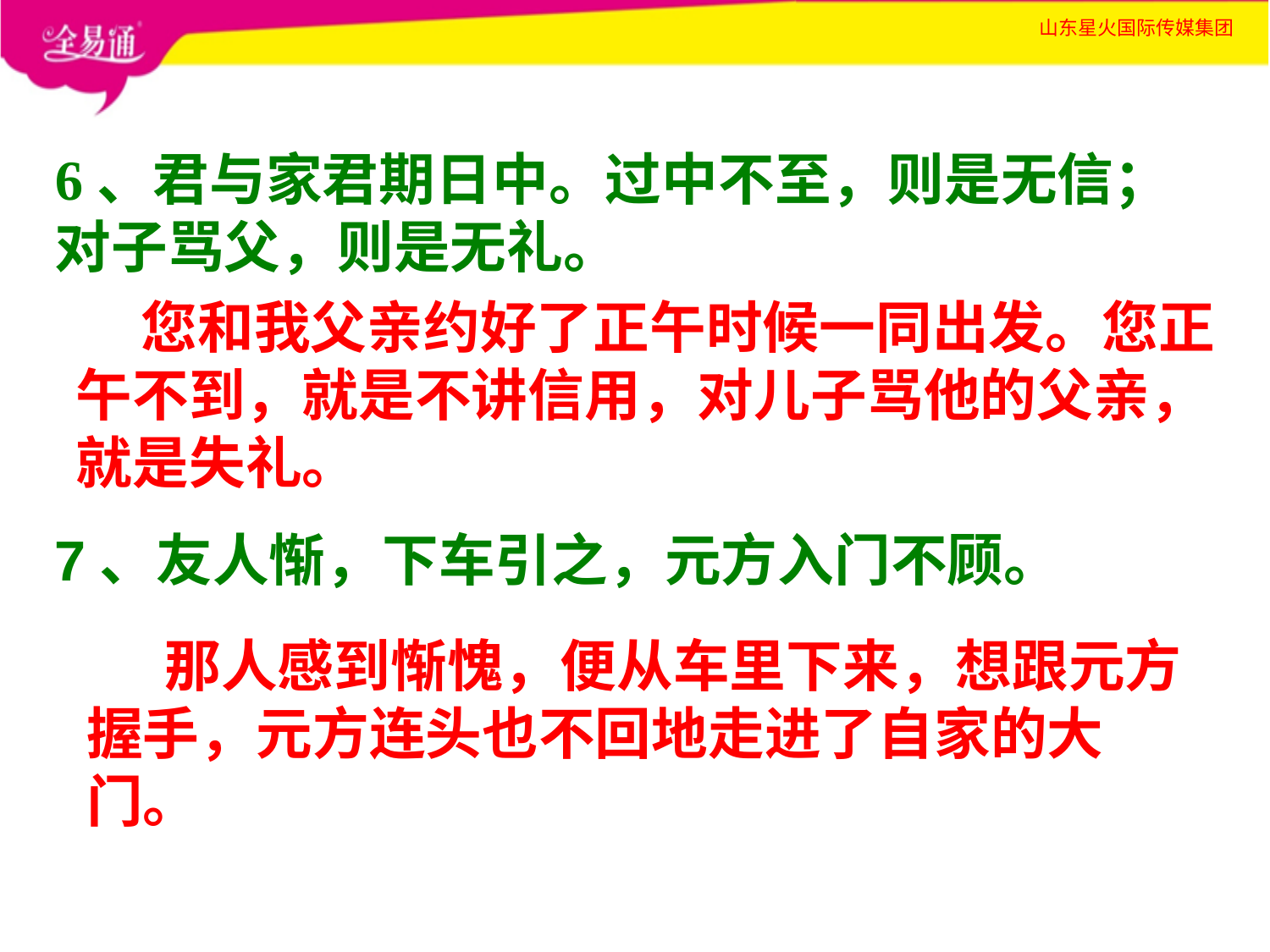

6、君与家君期日中。过中不至，则是无信；对子骂父，则是无礼。
    您和我父亲约好了正午时候一同出发。您正午不到，就是不讲信用，对儿子骂他的父亲，就是失礼。
7、友人惭，下车引之，元方入门不顾。
     那人感到惭愧，便从车里下来，想跟元方握手，元方连头也不回地走进了自家的大门。